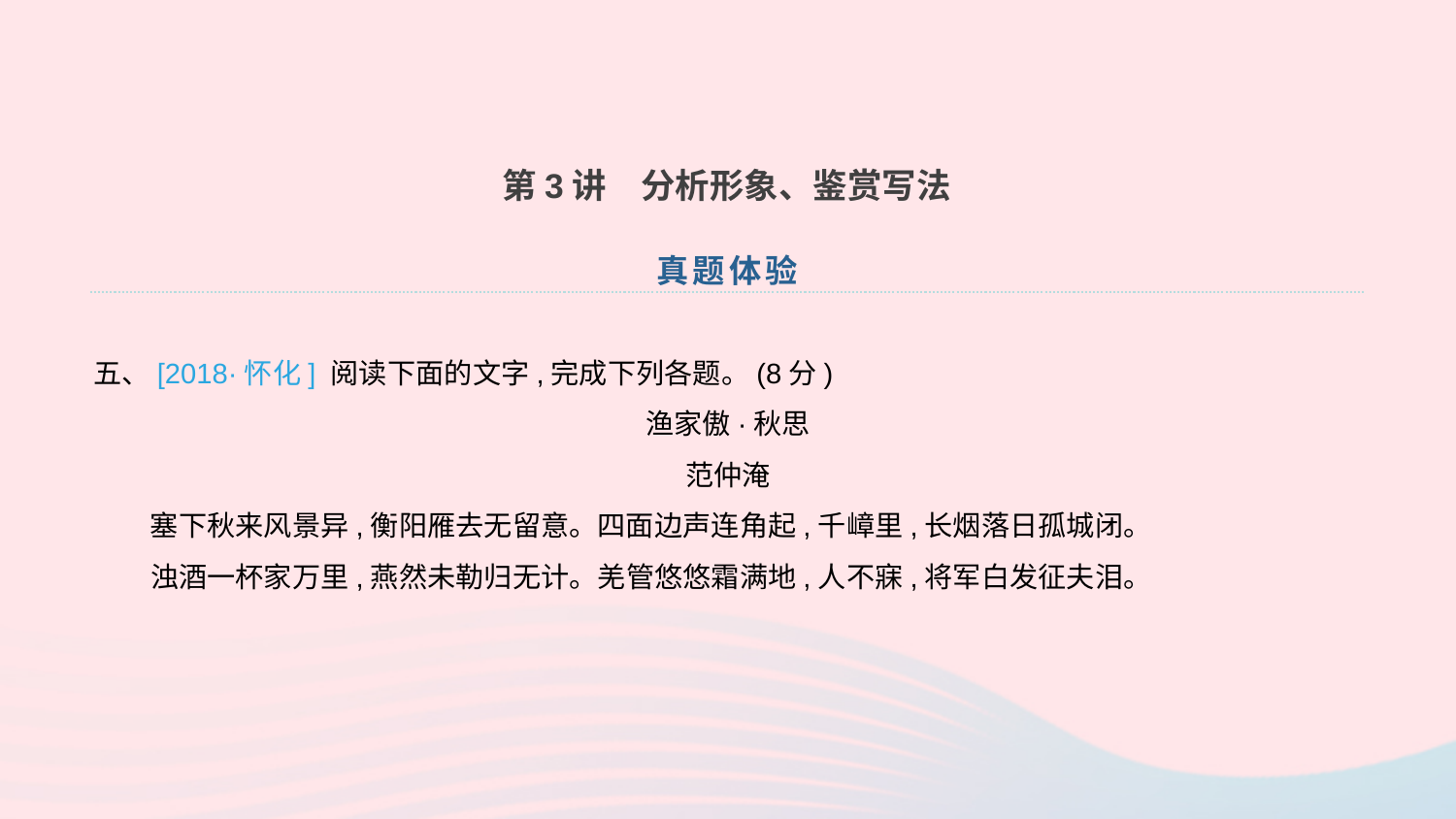

第3讲　分析形象、鉴赏写法
真题体验
五、[2018·怀化] 阅读下面的文字,完成下列各题。(8分)
渔家傲·秋思
范仲淹
　　塞下秋来风景异,衡阳雁去无留意。四面边声连角起,千嶂里,长烟落日孤城闭。
　　浊酒一杯家万里,燕然未勒归无计。羌管悠悠霜满地,人不寐,将军白发征夫泪。